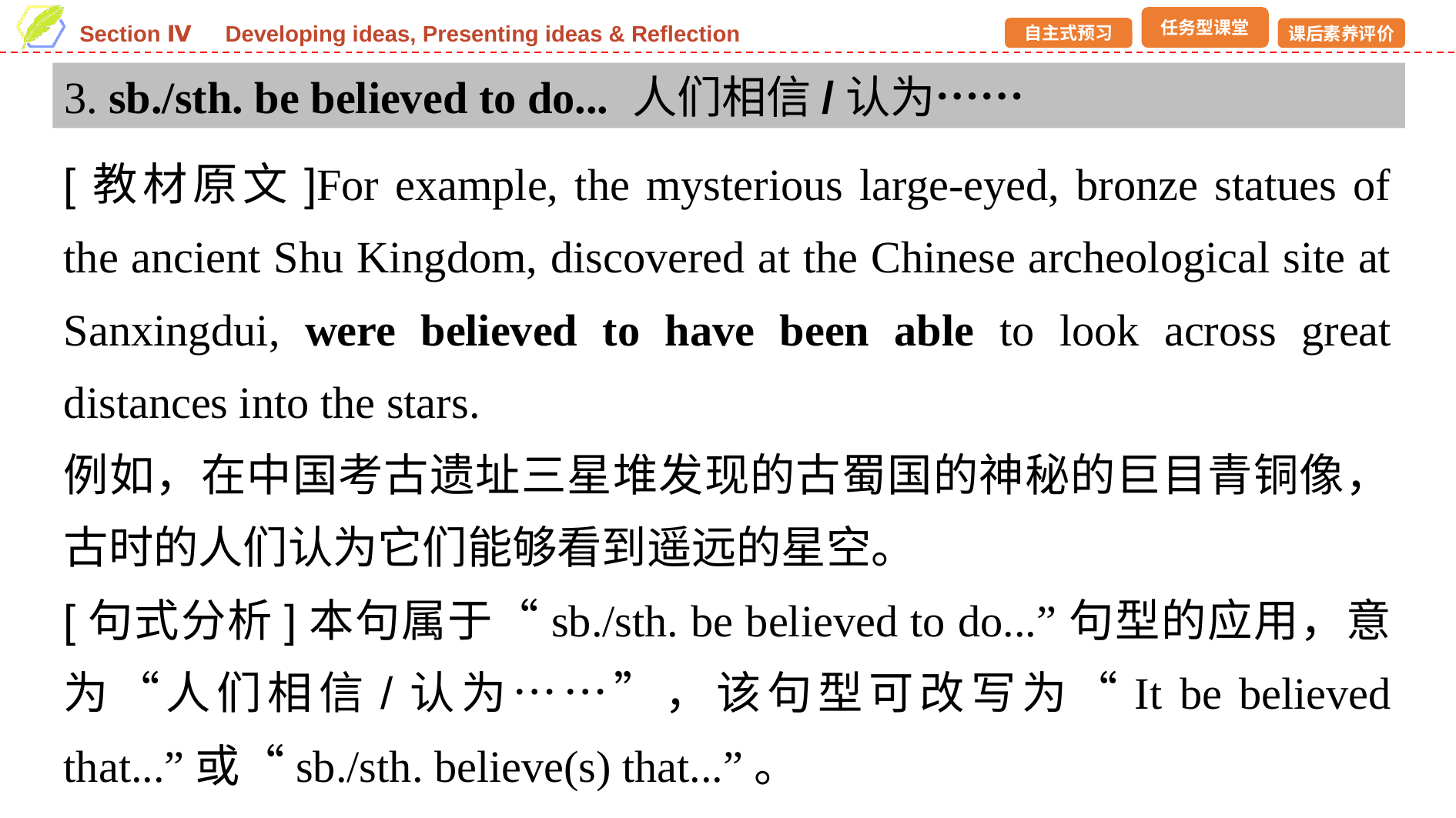

3. sb./sth. be believed to do... 人们相信/认为……
[教材原文]For example, the mysterious large-eyed, bronze statues of the ancient Shu Kingdom, discovered at the Chinese archeological site at Sanxingdui, were believed to have been able to look across great distances into the stars.
例如，在中国考古遗址三星堆发现的古蜀国的神秘的巨目青铜像，古时的人们认为它们能够看到遥远的星空。
[句式分析]本句属于“sb./sth. be believed to do...”句型的应用，意为“人们相信/认为……”，该句型可改写为“It be believed that...”或“sb./sth. believe(s) that...”。